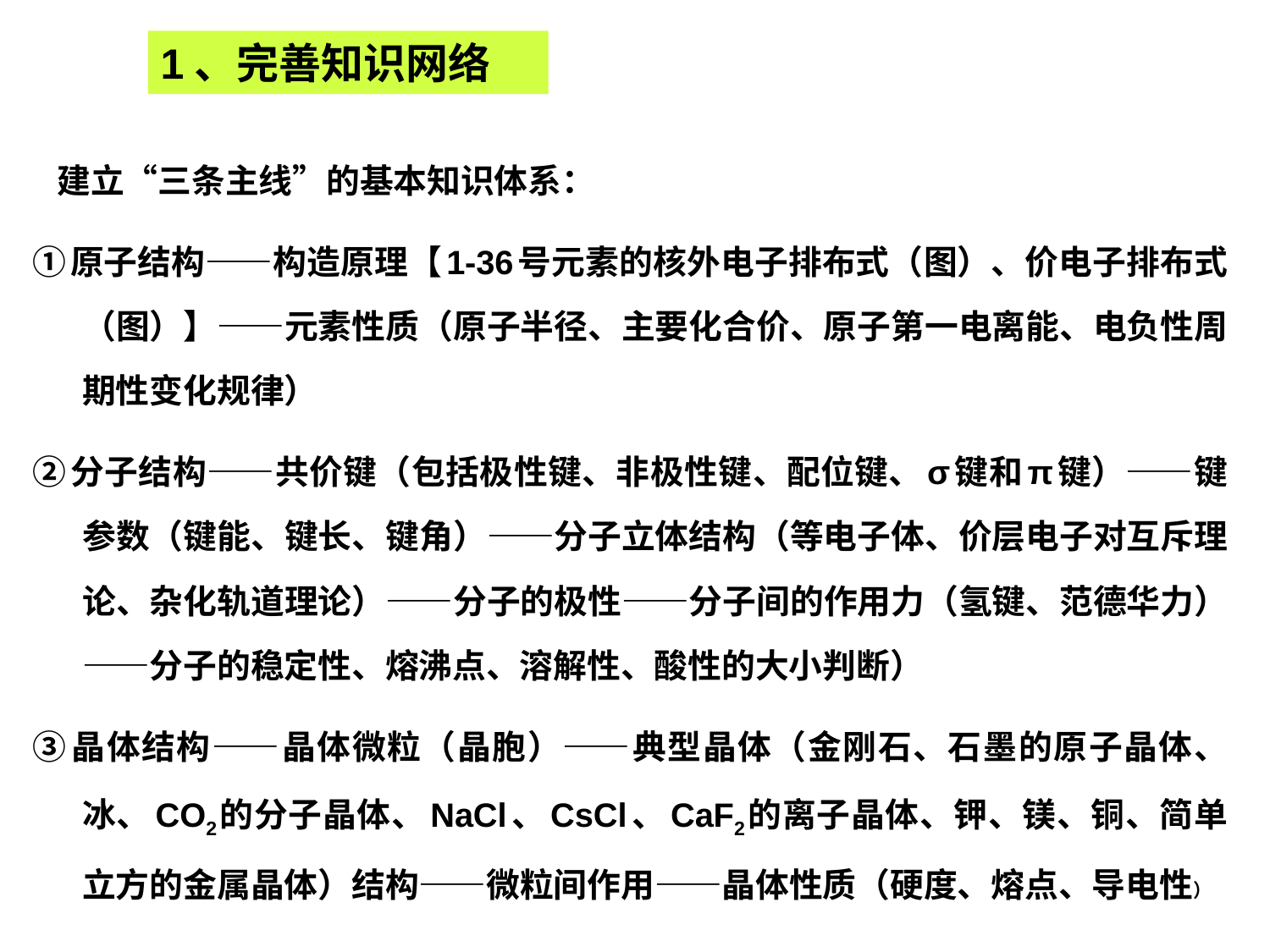

1、完善知识网络
    建立“三条主线”的基本知识体系：
①原子结构——构造原理【1-36号元素的核外电子排布式（图）、价电子排布式（图）】——元素性质（原子半径、主要化合价、原子第一电离能、电负性周期性变化规律）
②分子结构——共价键（包括极性键、非极性键、配位键、σ键和π键）——键参数（键能、键长、键角）——分子立体结构（等电子体、价层电子对互斥理论、杂化轨道理论）——分子的极性——分子间的作用力（氢键、范德华力）——分子的稳定性、熔沸点、溶解性、酸性的大小判断）
③晶体结构——晶体微粒（晶胞）——典型晶体（金刚石、石墨的原子晶体、冰、CO2的分子晶体、NaCl、CsCl、CaF2的离子晶体、钾、镁、铜、简单立方的金属晶体）结构——微粒间作用——晶体性质（硬度、熔点、导电性）